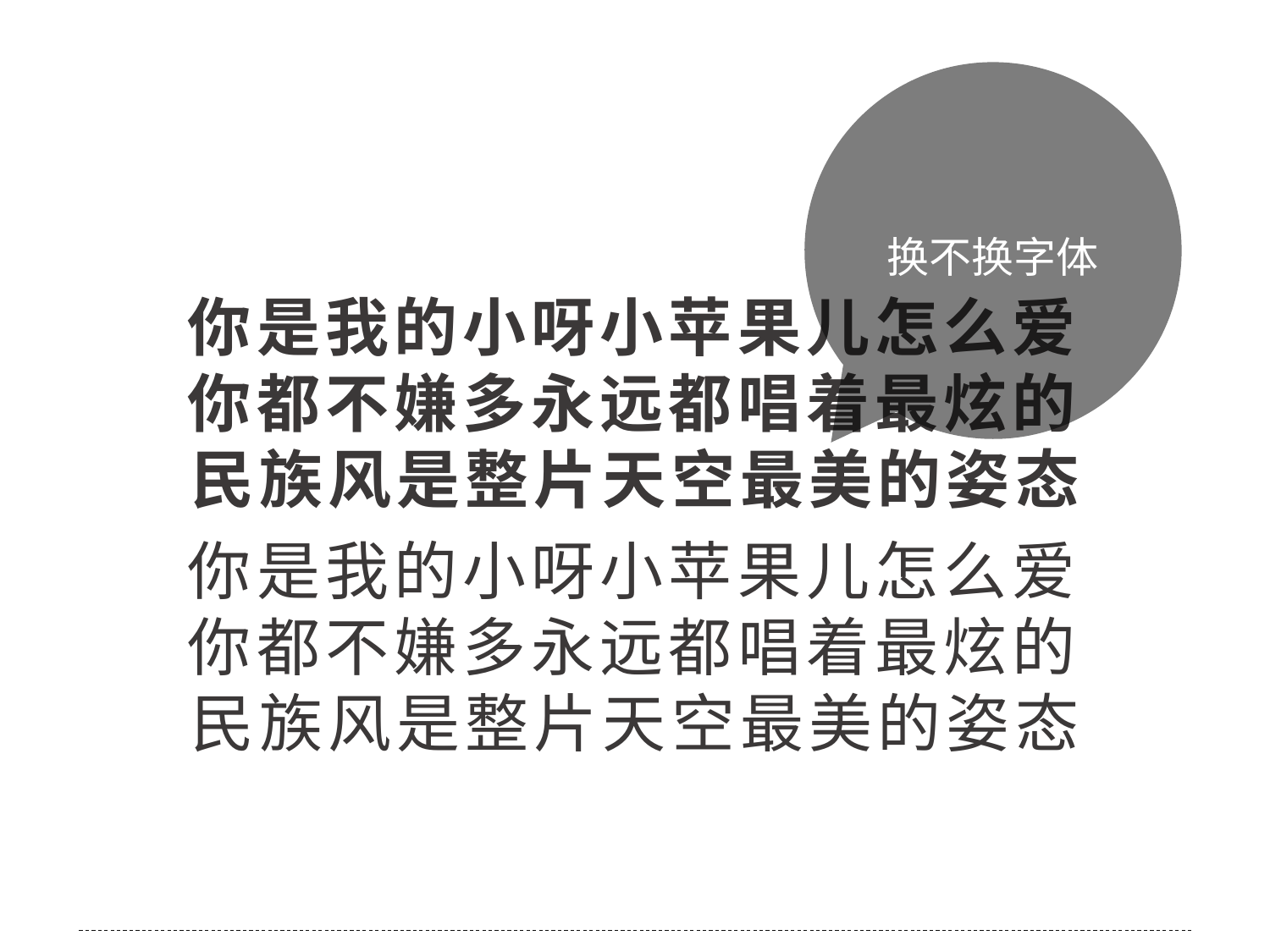

换不换字体
你是我的小呀小苹果儿怎么爱你都不嫌多永远都唱着最炫的民族风是整片天空最美的姿态
你是我的小呀小苹果儿怎么爱你都不嫌多永远都唱着最炫的民族风是整片天空最美的姿态